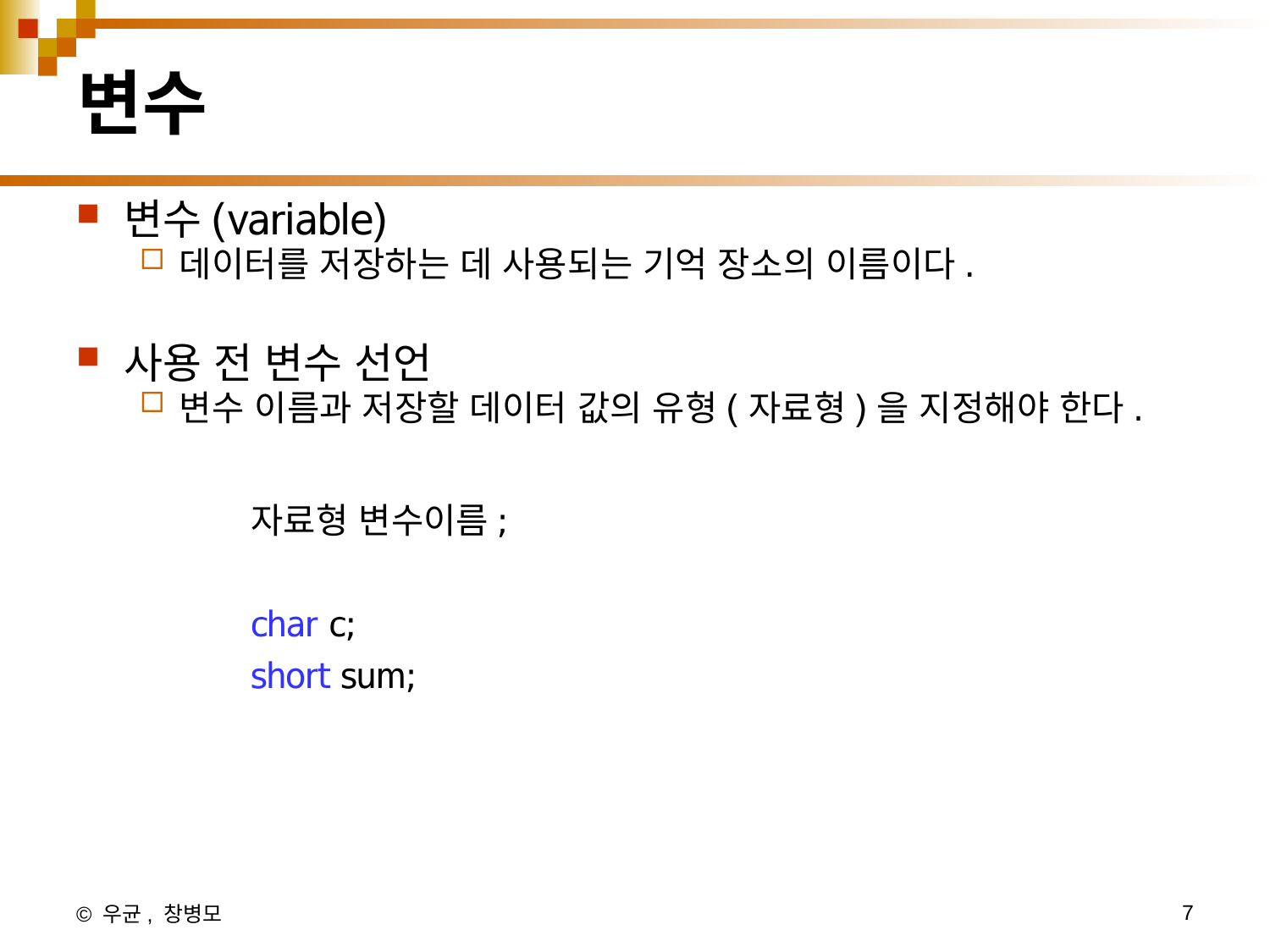

# 변수
변수(variable)
데이터를 저장하는 데 사용되는 기억 장소의 이름이다.

사용 전 변수 선언
변수 이름과 저장할 데이터 값의 유형(자료형)을 지정해야 한다.

		자료형 변수이름;

		char c;
		short sum;
© 우균, 창병모
7